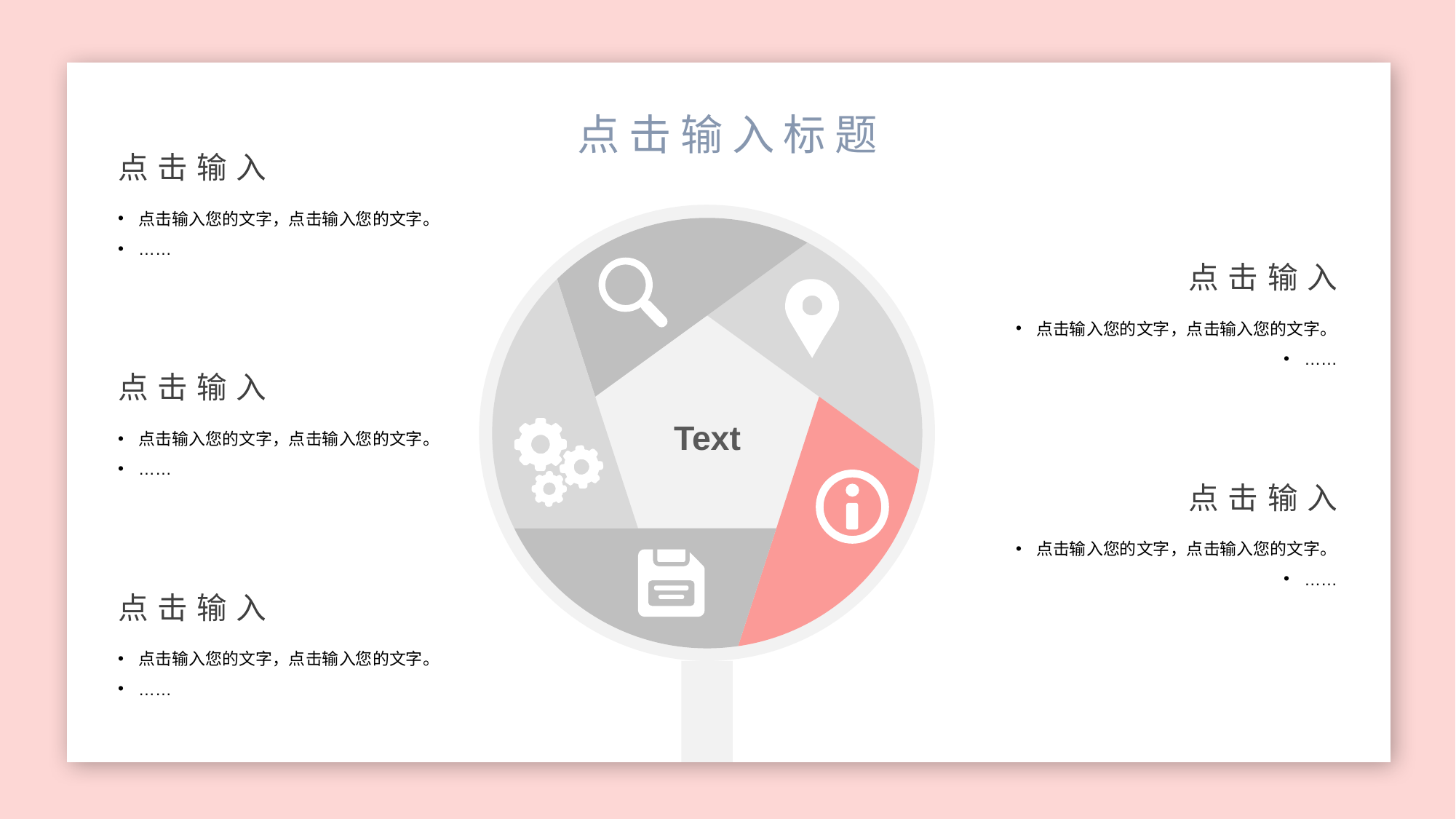

点击输入标题
点击输入
点击输入您的文字，点击输入您的文字。
……

Text

点击输入
点击输入您的文字，点击输入您的文字。
……
点击输入
点击输入您的文字，点击输入您的文字。
……
点击输入
点击输入您的文字，点击输入您的文字。
……
点击输入
点击输入您的文字，点击输入您的文字。
……